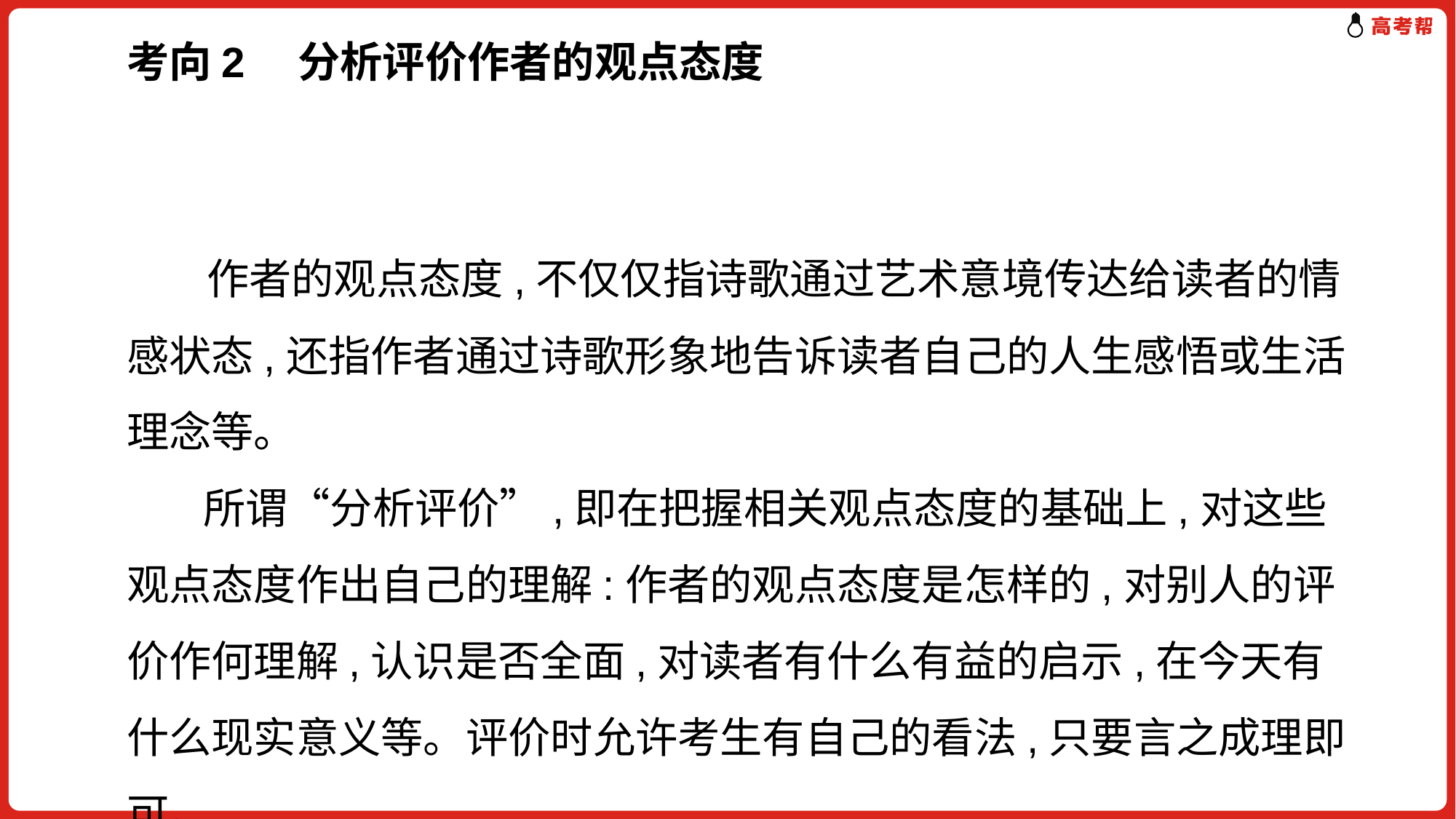

# 考向2　分析评价作者的观点态度
　    作者的观点态度,不仅仅指诗歌通过艺术意境传达给读者的情感状态,还指作者通过诗歌形象地告诉读者自己的人生感悟或生活理念等。
       所谓“分析评价”,即在把握相关观点态度的基础上,对这些观点态度作出自己的理解:作者的观点态度是怎样的,对别人的评价作何理解,认识是否全面,对读者有什么有益的启示,在今天有什么现实意义等。评价时允许考生有自己的看法,只要言之成理即可。